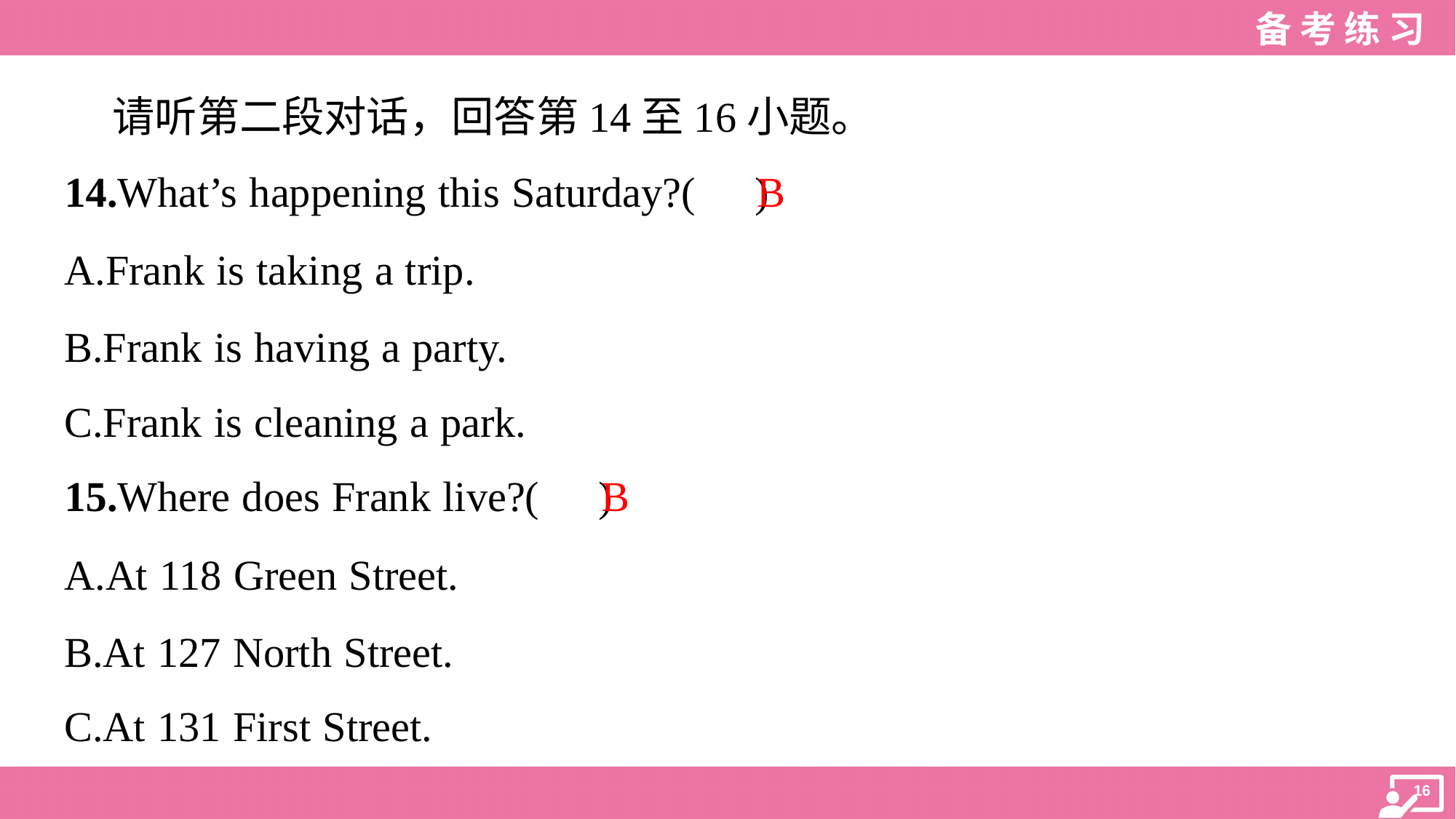

请听第二段对话，回答第14至16小题。
B
14.What’s happening this Saturday?(     )
A.Frank is taking a trip.
B.Frank is having a party.
C.Frank is cleaning a park.
B
15.Where does Frank live?(     )
A.At 118 Green Street.
B.At 127 North Street.
C.At 131 First Street.